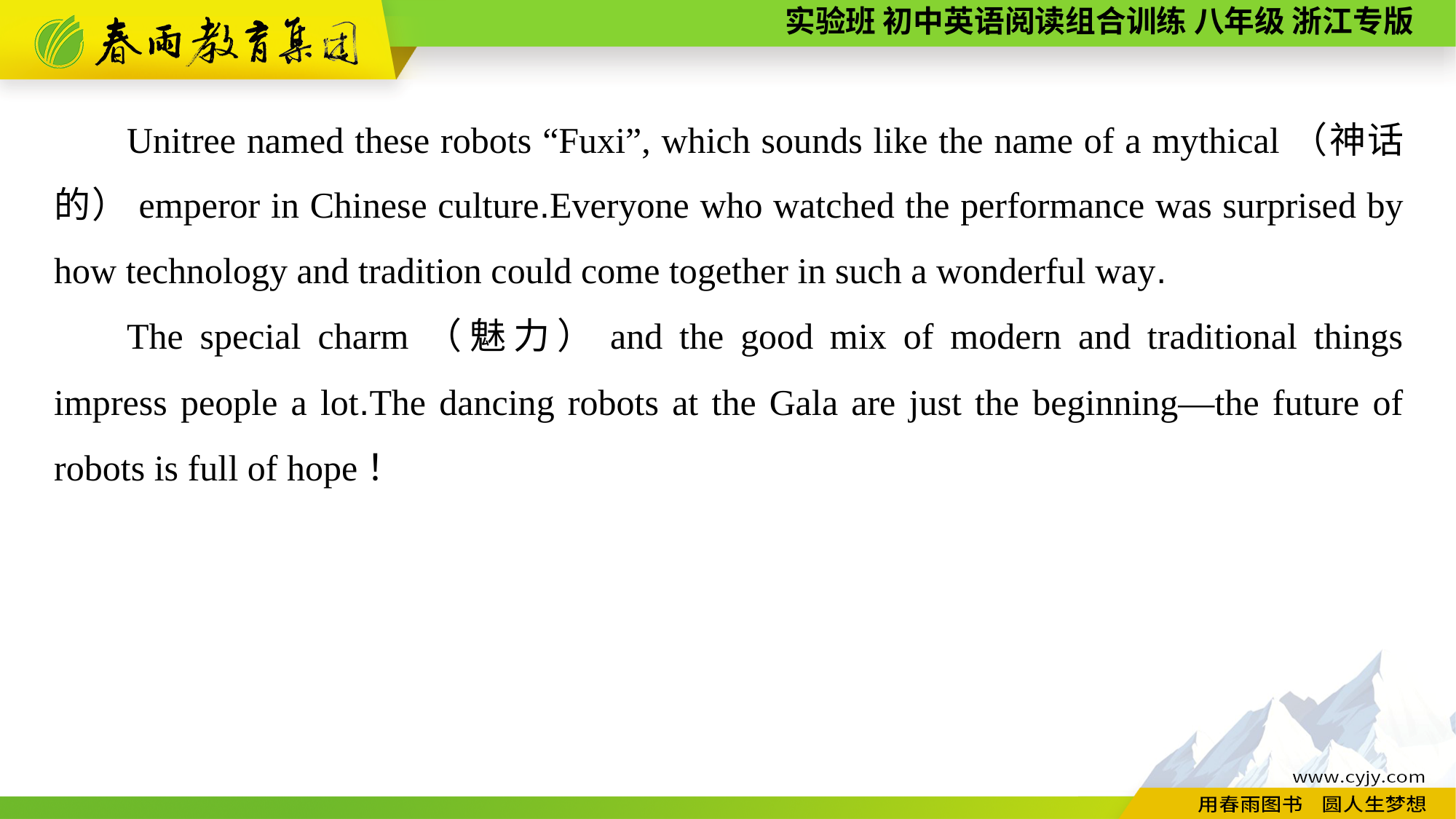

Unitree named these robots “Fuxi”, which sounds like the name of a mythical（神话的）emperor in Chinese culture.Everyone who watched the performance was surprised by how technology and tradition could come together in such a wonderful way.
The special charm（魅力）and the good mix of modern and traditional things impress people a lot.The dancing robots at the Gala are just the beginning—the future of robots is full of hope！